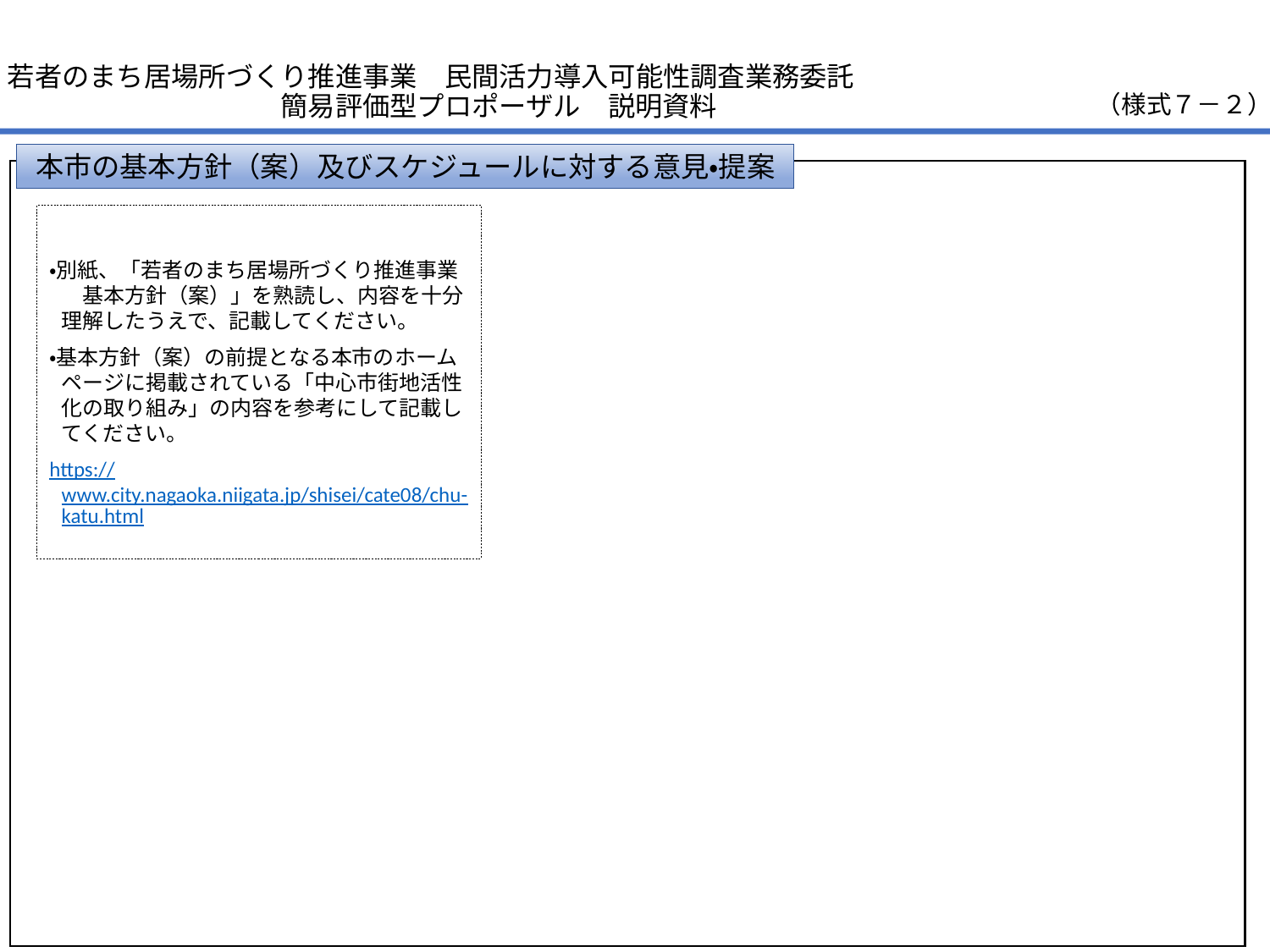

若者のまち居場所づくり推進事業　民間活力導入可能性調査業務委託
　　　　　　　　　　簡易評価型プロポーザル　説明資料
（様式７－２）

本市の基本方針（案）及びスケジュールに対する意見・提案

・別紙、「若者のまち居場所づくり推進事業　基本方針（案）」を熟読し、内容を十分理解したうえで、記載してください。
・基本方針（案）の前提となる本市のホームページに掲載されている「中心市街地活性化の取り組み」の内容を参考にして記載してください。
https://www.city.nagaoka.niigata.jp/shisei/cate08/chu-katu.html